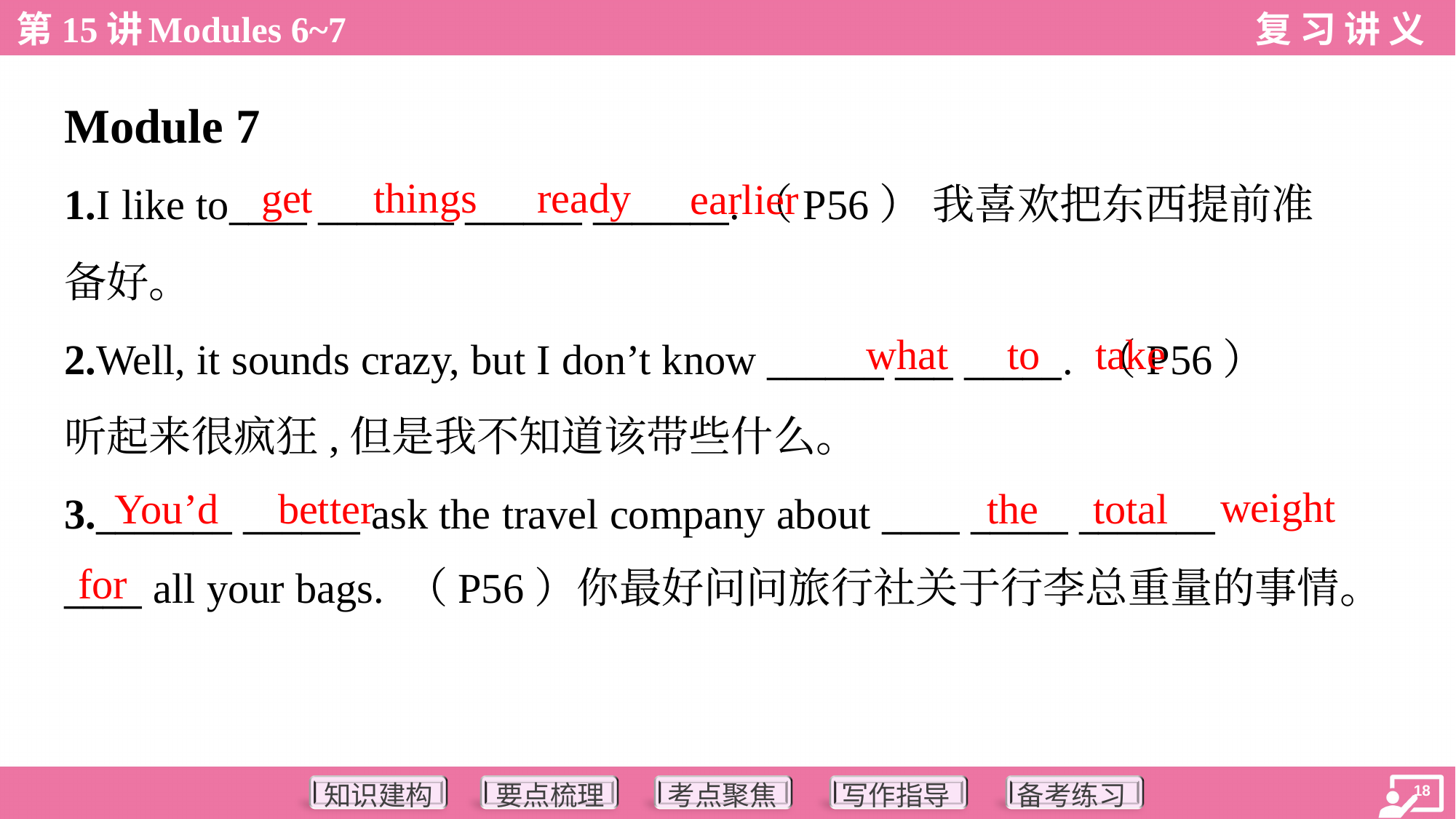

Module 7
get
things
ready
earlier
1.I like to____ _______ ______ _______.（P56） 我喜欢把东西提前准
备好。
2.Well, it sounds crazy, but I don’t know ______ ___ _____. （P56）
听起来很疯狂,但是我不知道该带些什么。
3._______ ______ ask the travel company about ____ _____ _______
____ all your bags. （P56）你最好问问旅行社关于行李总重量的事情。
what
to
take
weight
You’d
better
the
total
for